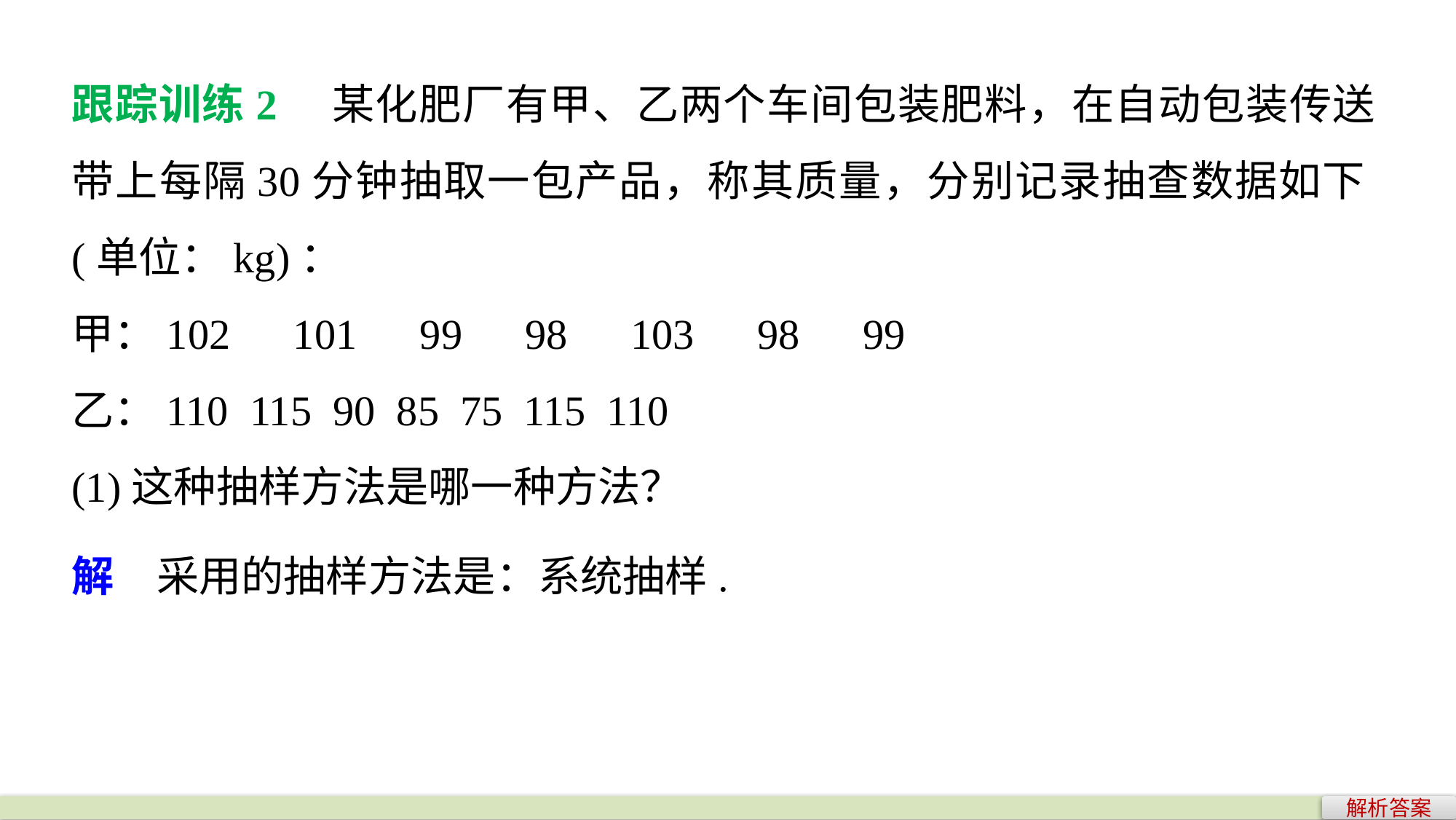

跟踪训练2　某化肥厂有甲、乙两个车间包装肥料，在自动包装传送带上每隔30分钟抽取一包产品，称其质量，分别记录抽查数据如下(单位：kg)：
甲：102　101　99　98　103　98　99
乙：110  115  90  85  75  115  110
(1)这种抽样方法是哪一种方法？
解　采用的抽样方法是：系统抽样.
解析答案